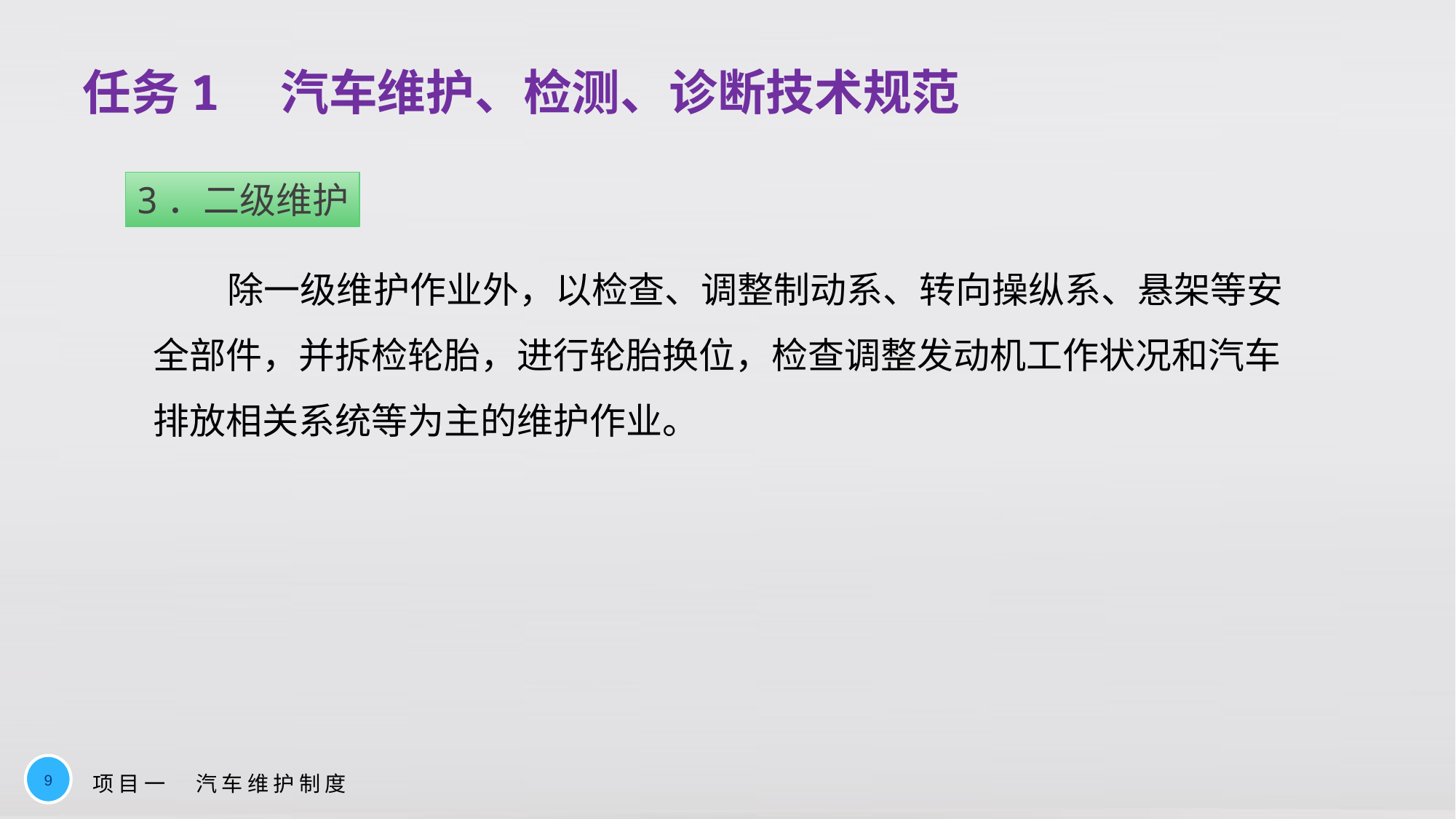

# 任务1　汽车维护、检测、诊断技术规范
3．二级维护
除一级维护作业外，以检查、调整制动系、转向操纵系、悬架等安全部件，并拆检轮胎，进行轮胎换位，检查调整发动机工作状况和汽车排放相关系统等为主的维护作业。
9